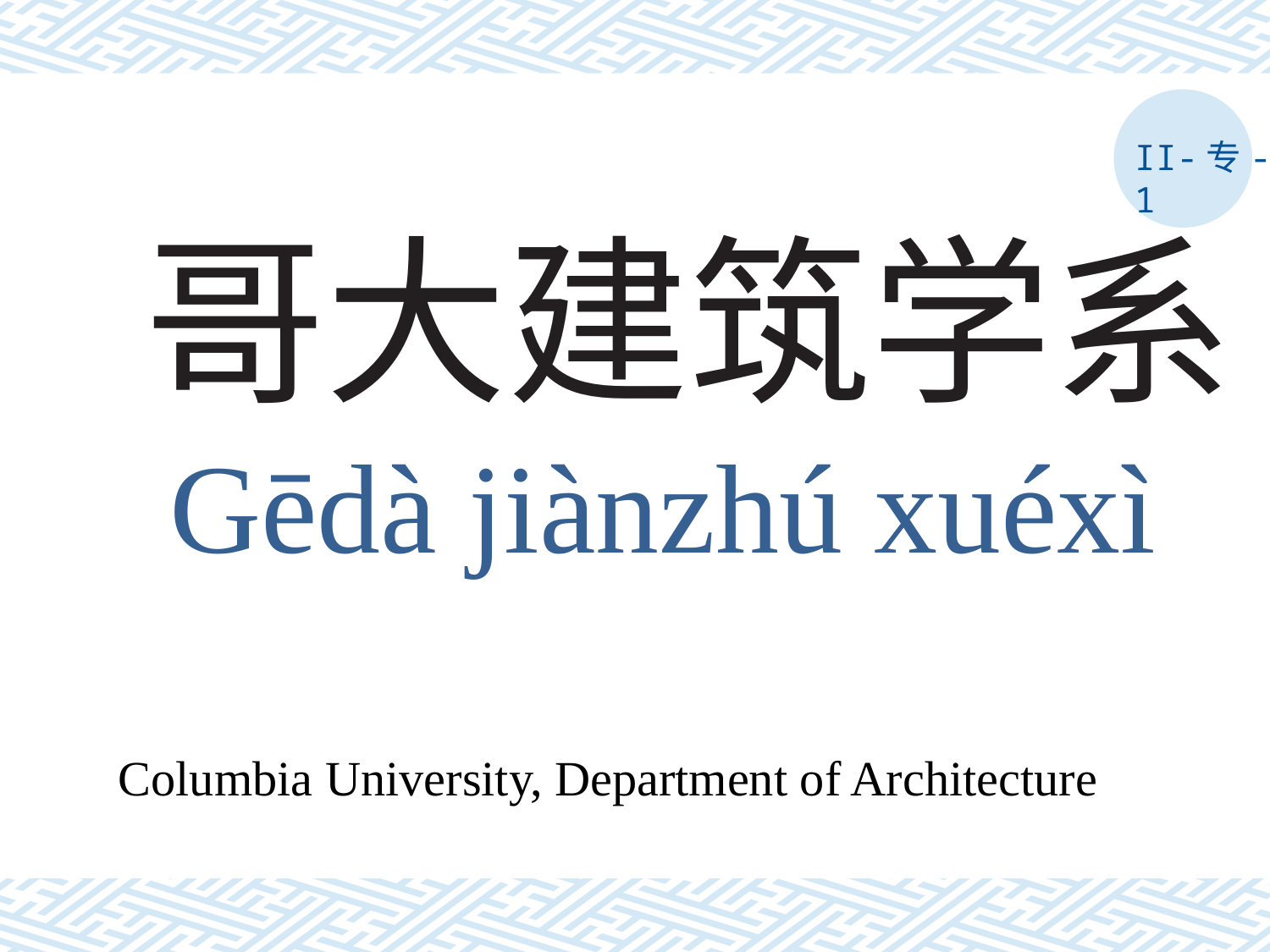

II-专-1

# 哥大建筑学系
Gēdà jiànzhú xuéxì
Columbia University, Department of Architecture